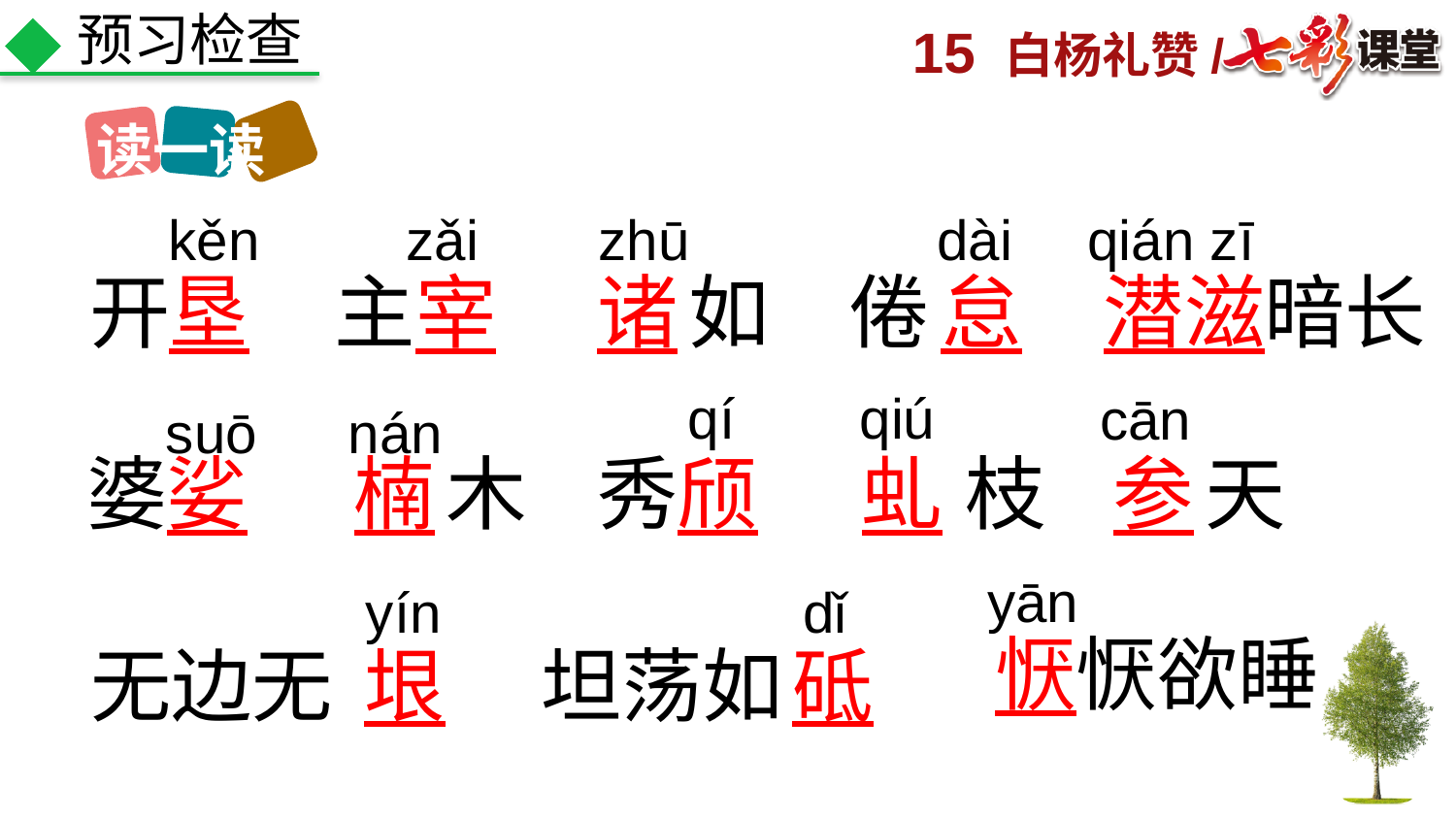

预习检查

读一读

kěn
zǎi
zhū
dài
qián zī
开
垦
主
宰
诸
如
倦
怠
潜滋
暗长
qí
qiú
cān
suō
nán
婆
娑
楠
木
秀
颀
虬
枝
参
天
yān
yín
dǐ
恹
恹欲睡
无边无
垠
坦荡如
砥